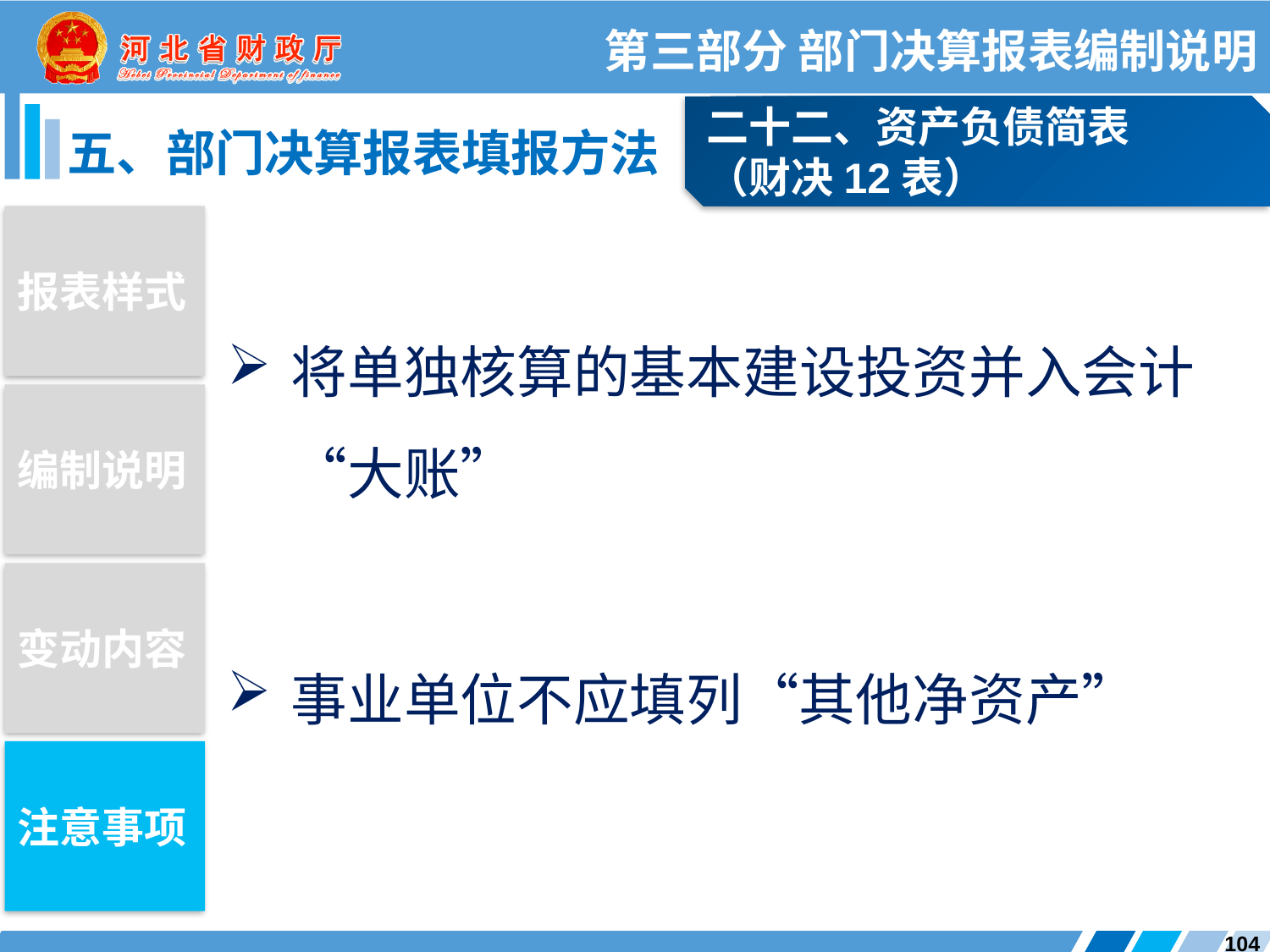

第三部分 部门决算报表编制说明
二十二、资产负债简表
（财决12表）
五、部门决算报表填报方法
报表样式

将单独核算的基本建设投资并入会计“大账”

事业单位不应填列“其他净资产”
编制说明
变动内容
注意事项
104